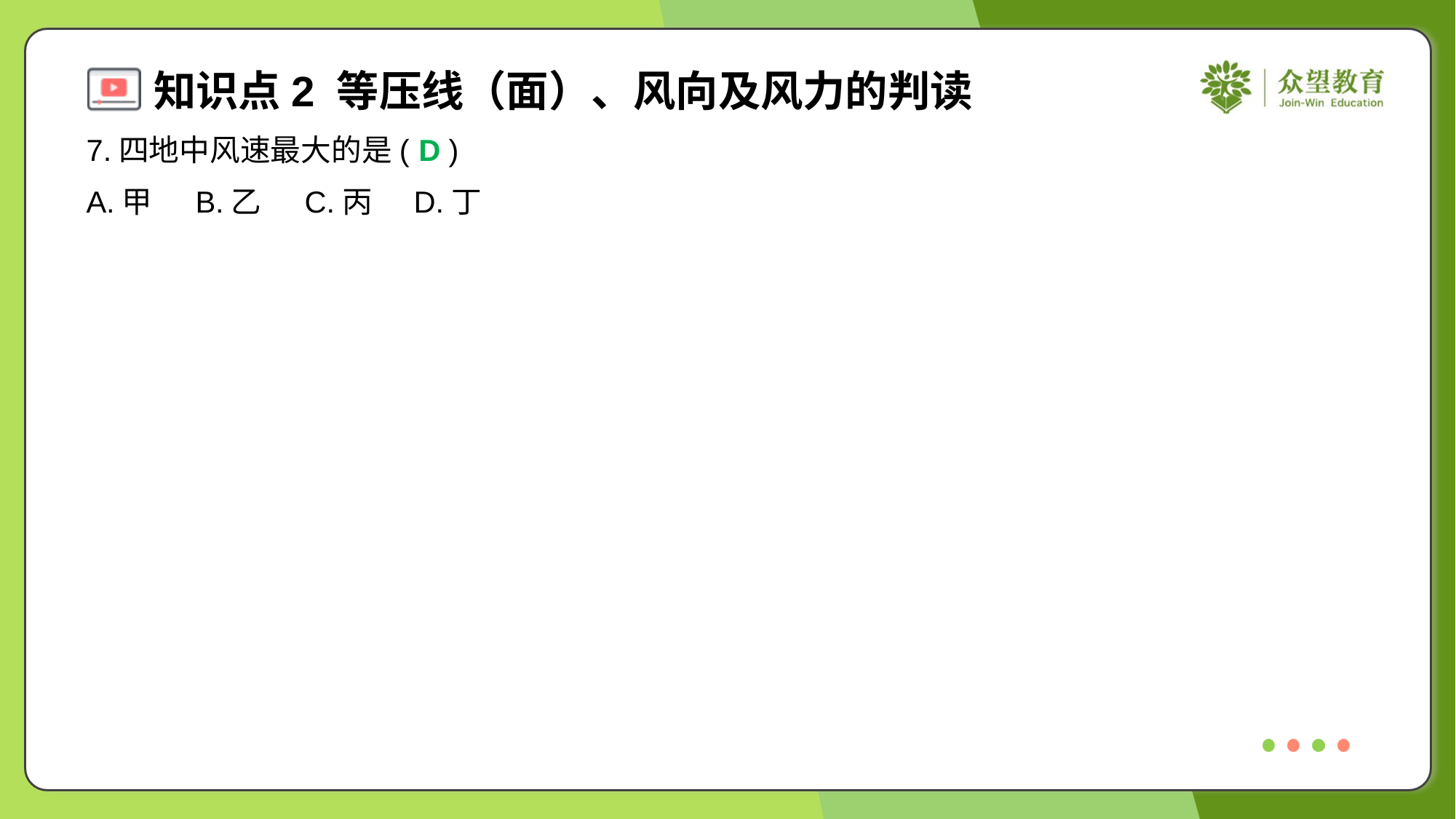

7.四地中风速最大的是(     )
D
A.甲	B.乙	C.丙	D.丁